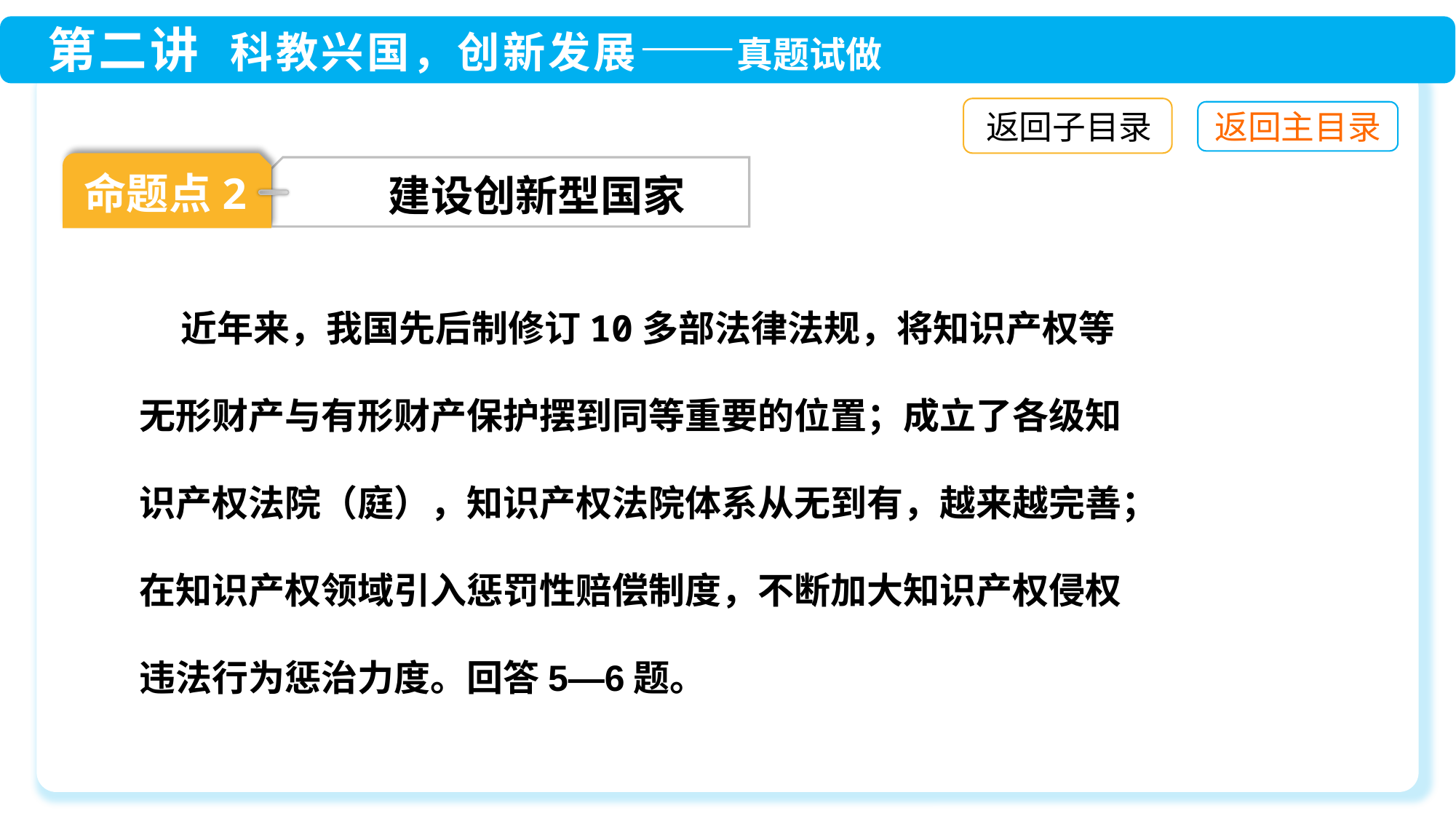

返回子目录

命题点2
建设创新型国家

    近年来，我国先后制修订10多部法律法规，将知识产权等无形财产与有形财产保护摆到同等重要的位置；成立了各级知识产权法院（庭），知识产权法院体系从无到有，越来越完善；在知识产权领域引入惩罚性赔偿制度，不断加大知识产权侵权违法行为惩治力度。回答5—6题。